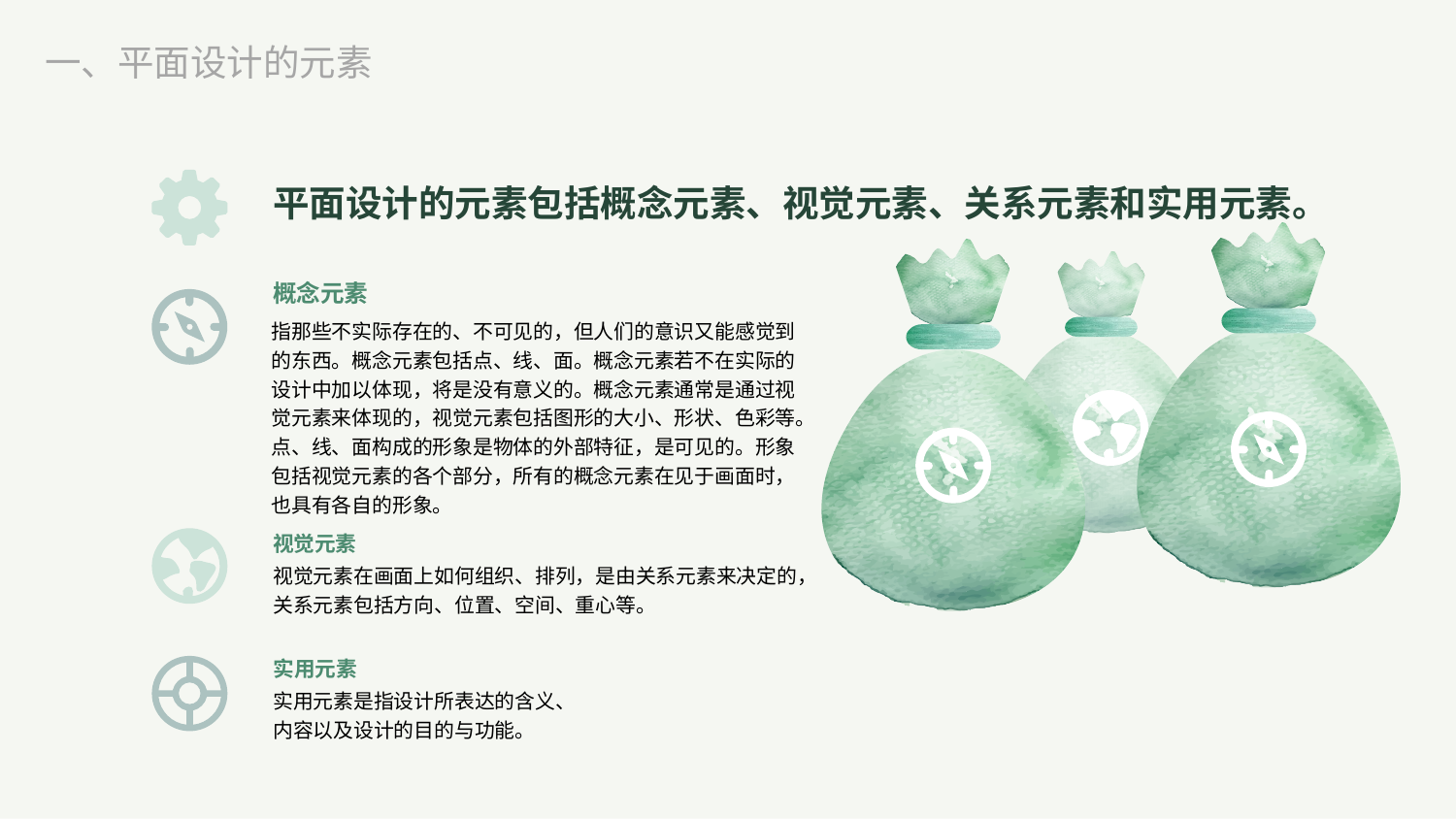

一、平面设计的元素
平面设计的元素包括概念元素、视觉元素、关系元素和实用元素。

概念元素
指那些不实际存在的、不可见的，但人们的意识又能感觉到的东西。概念元素包括点、线、面。概念元素若不在实际的设计中加以体现，将是没有意义的。概念元素通常是通过视觉元素来体现的，视觉元素包括图形的大小、形状、色彩等。点、线、面构成的形象是物体的外部特征，是可见的。形象包括视觉元素的各个部分，所有的概念元素在见于画面时，也具有各自的形象。

视觉元素
视觉元素在画面上如何组织、排列，是由关系元素来决定的，关系元素包括方向、位置、空间、重心等。

实用元素
实用元素是指设计所表达的含义、内容以及设计的目的与功能。